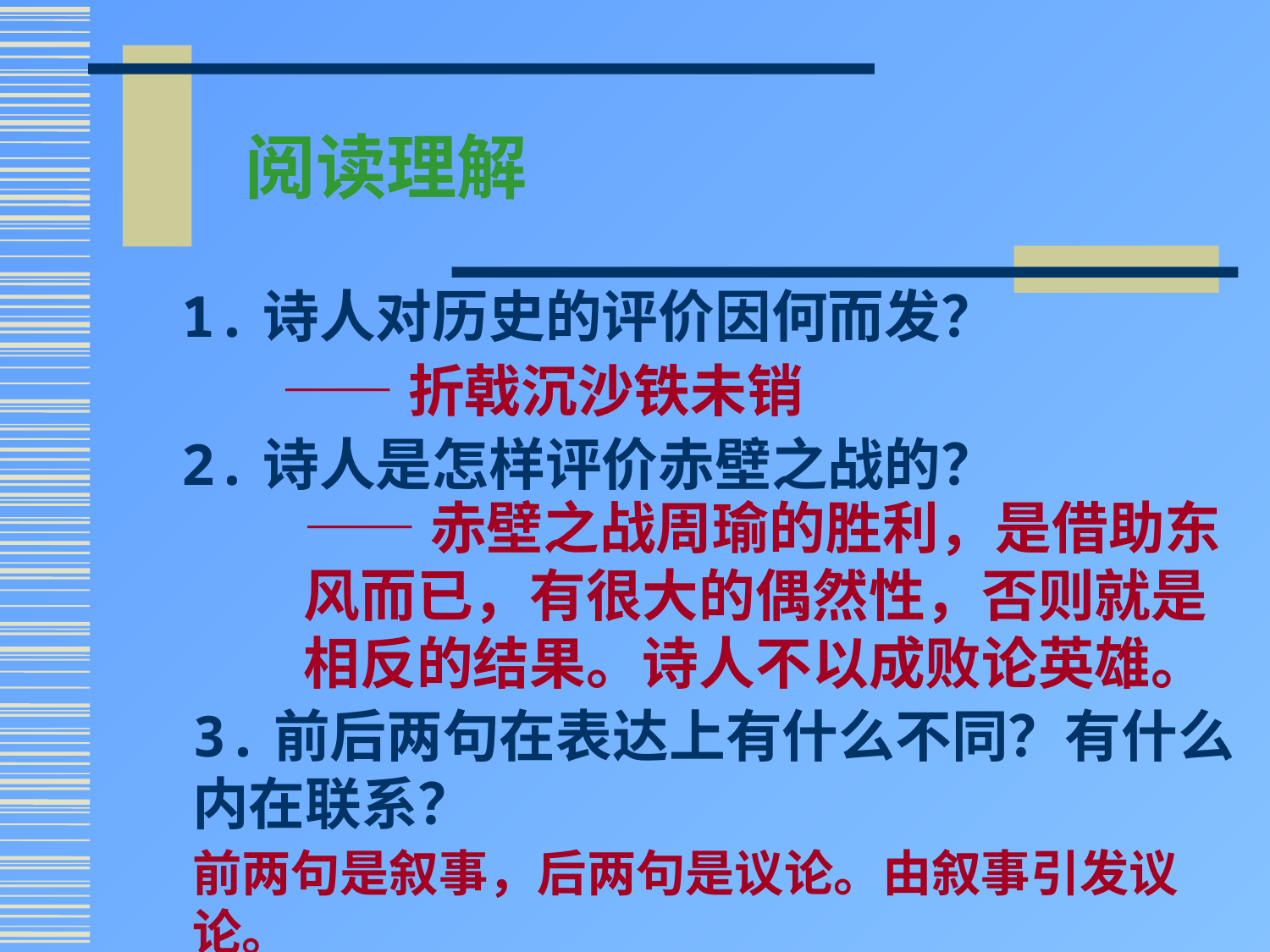

阅读理解
1.诗人对历史的评价因何而发？
——折戟沉沙铁未销
2.诗人是怎样评价赤壁之战的？
——赤壁之战周瑜的胜利，是借助东
风而已，有很大的偶然性，否则就是
相反的结果。诗人不以成败论英雄。
3.前后两句在表达上有什么不同？有什么
内在联系？
前两句是叙事，后两句是议论。由叙事引发议论。